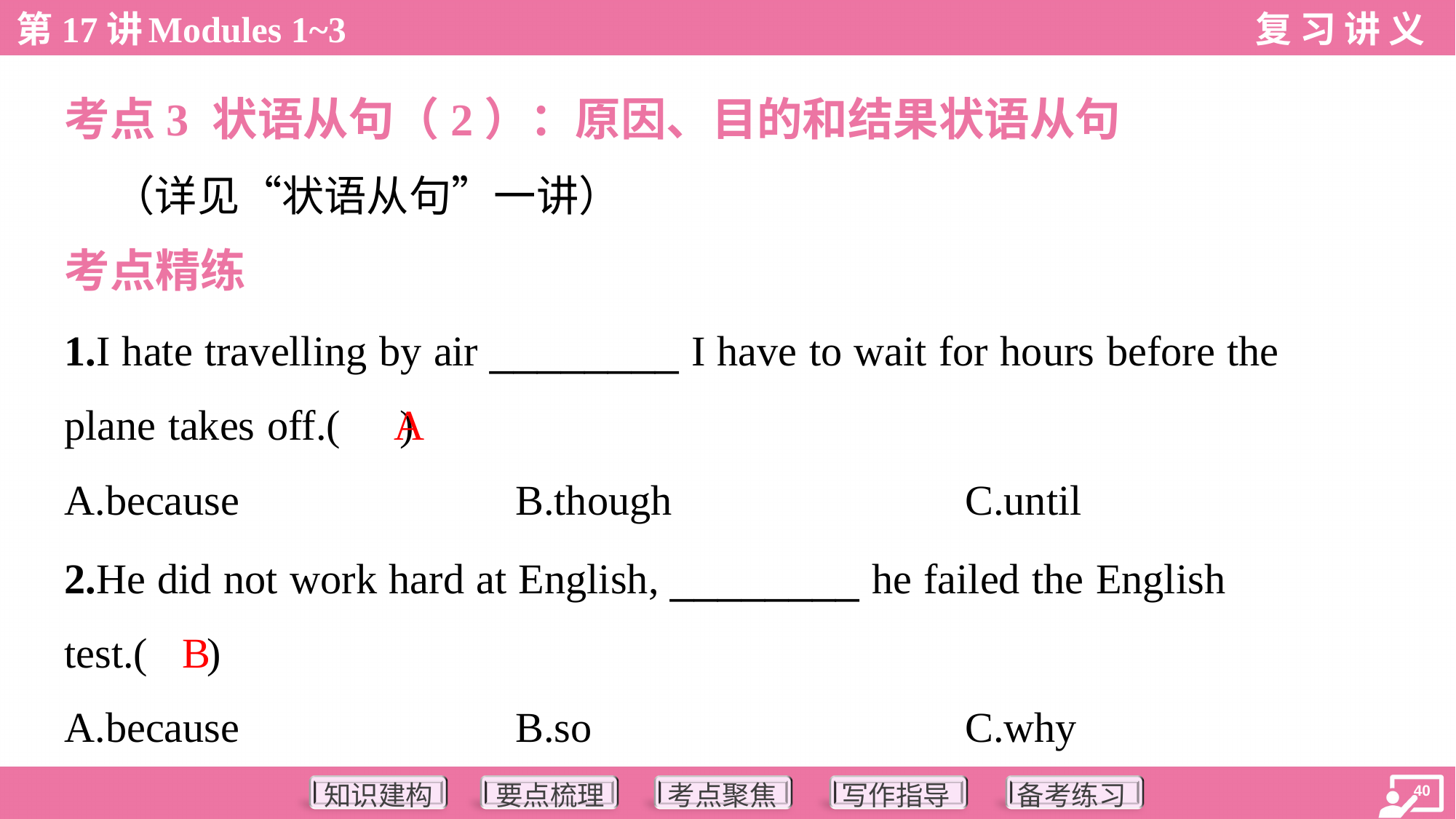

考点3 状语从句（2）：原因、目的和结果状语从句
    （详见“状语从句”一讲）
考点精练
1.I hate travelling by air ________ I have to wait for hours before the
plane takes off.(     )
A
A.because	B.though	C.until
2.He did not work hard at English, ________ he failed the English
test.(     )
B
A.because	B.so	C.why